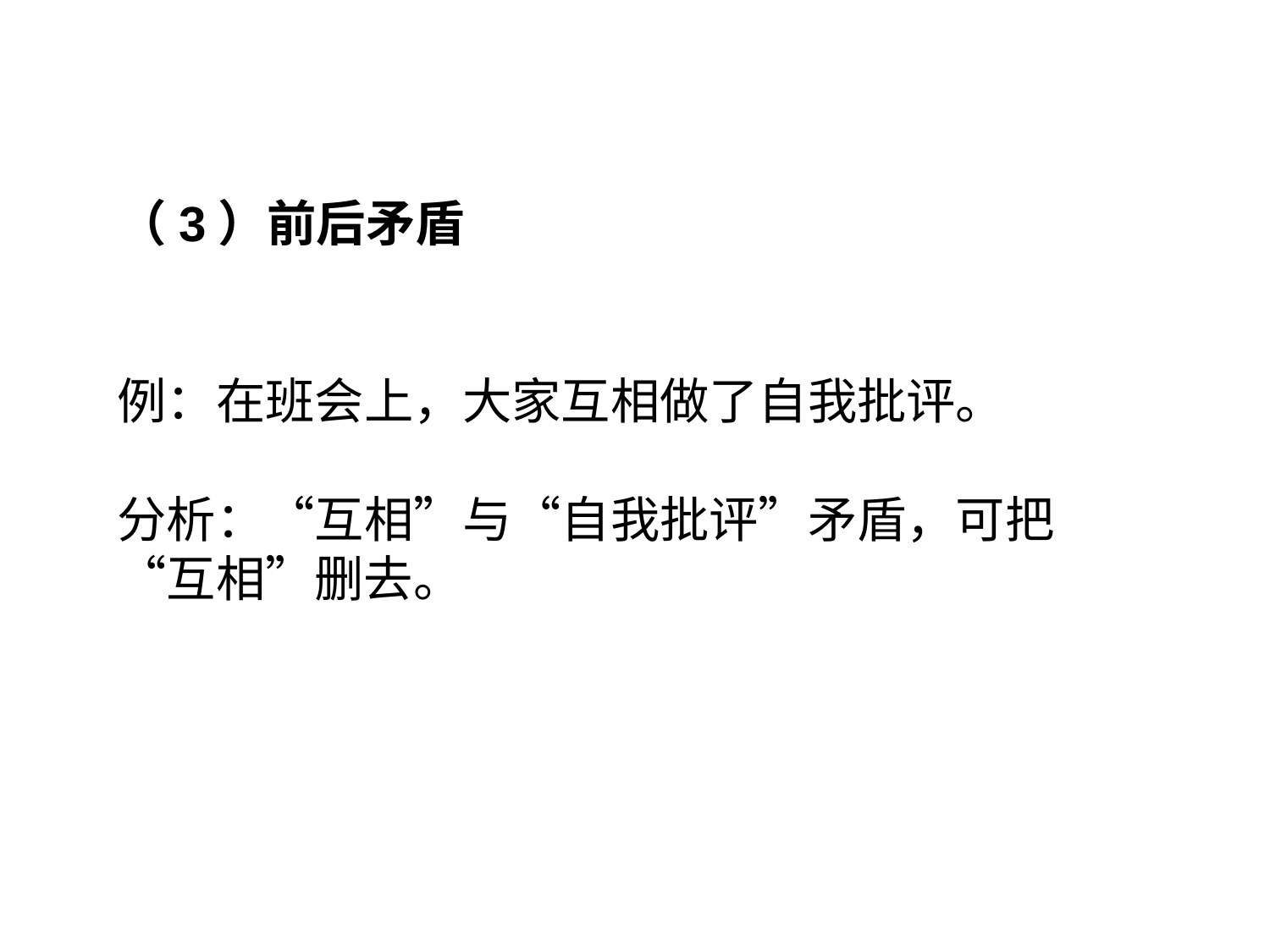

（3）前后矛盾

例：在班会上，大家互相做了自我批评。

分析：“互相”与“自我批评”矛盾，可把“互相”删去。